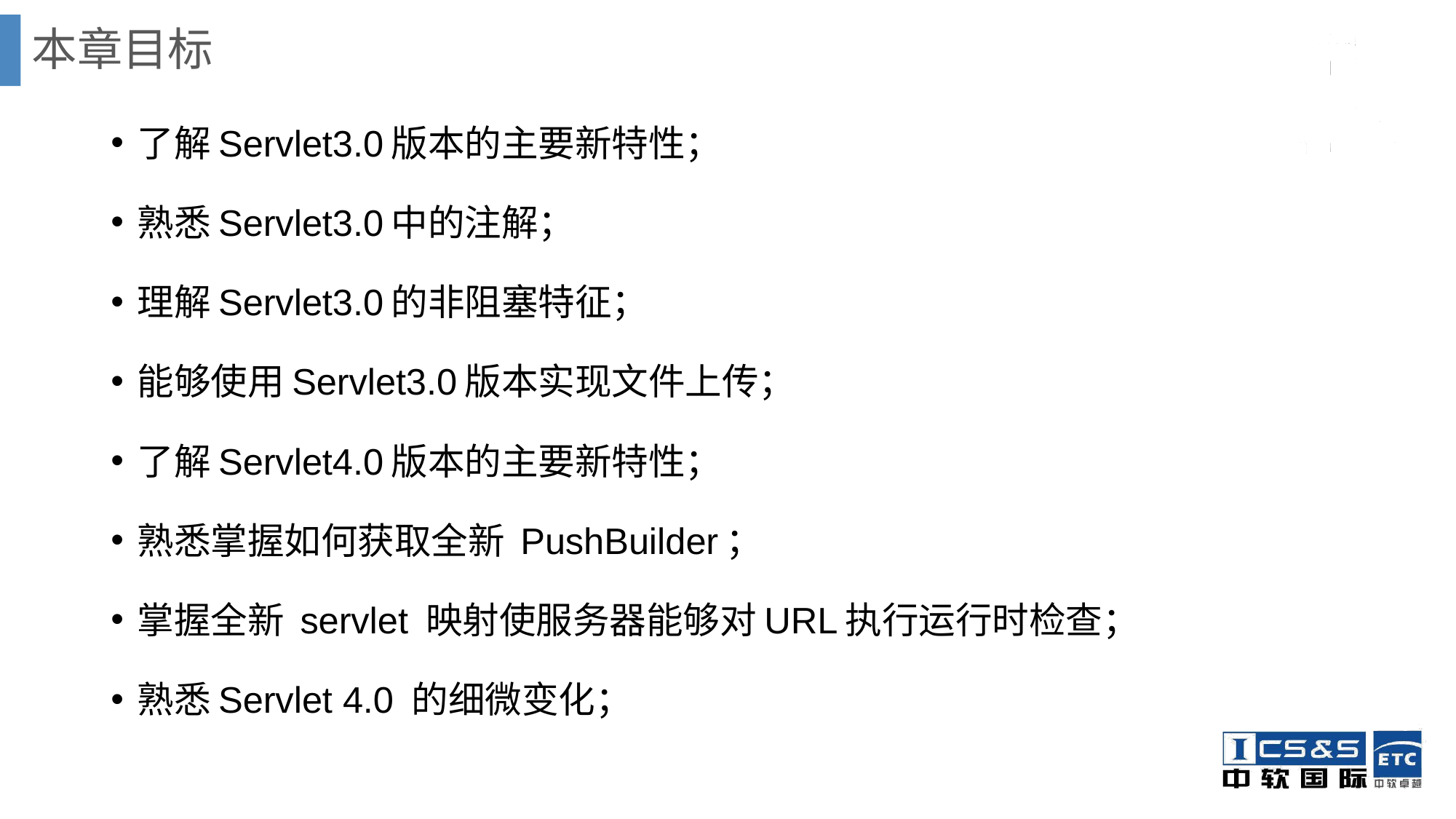

# 本章目标
了解Servlet3.0版本的主要新特性；
熟悉Servlet3.0中的注解；
理解Servlet3.0的非阻塞特征；
能够使用Servlet3.0版本实现文件上传；
了解Servlet4.0版本的主要新特性；
熟悉掌握如何获取全新 PushBuilder；
掌握全新 servlet 映射使服务器能够对URL执行运行时检查；
熟悉Servlet 4.0 的细微变化；